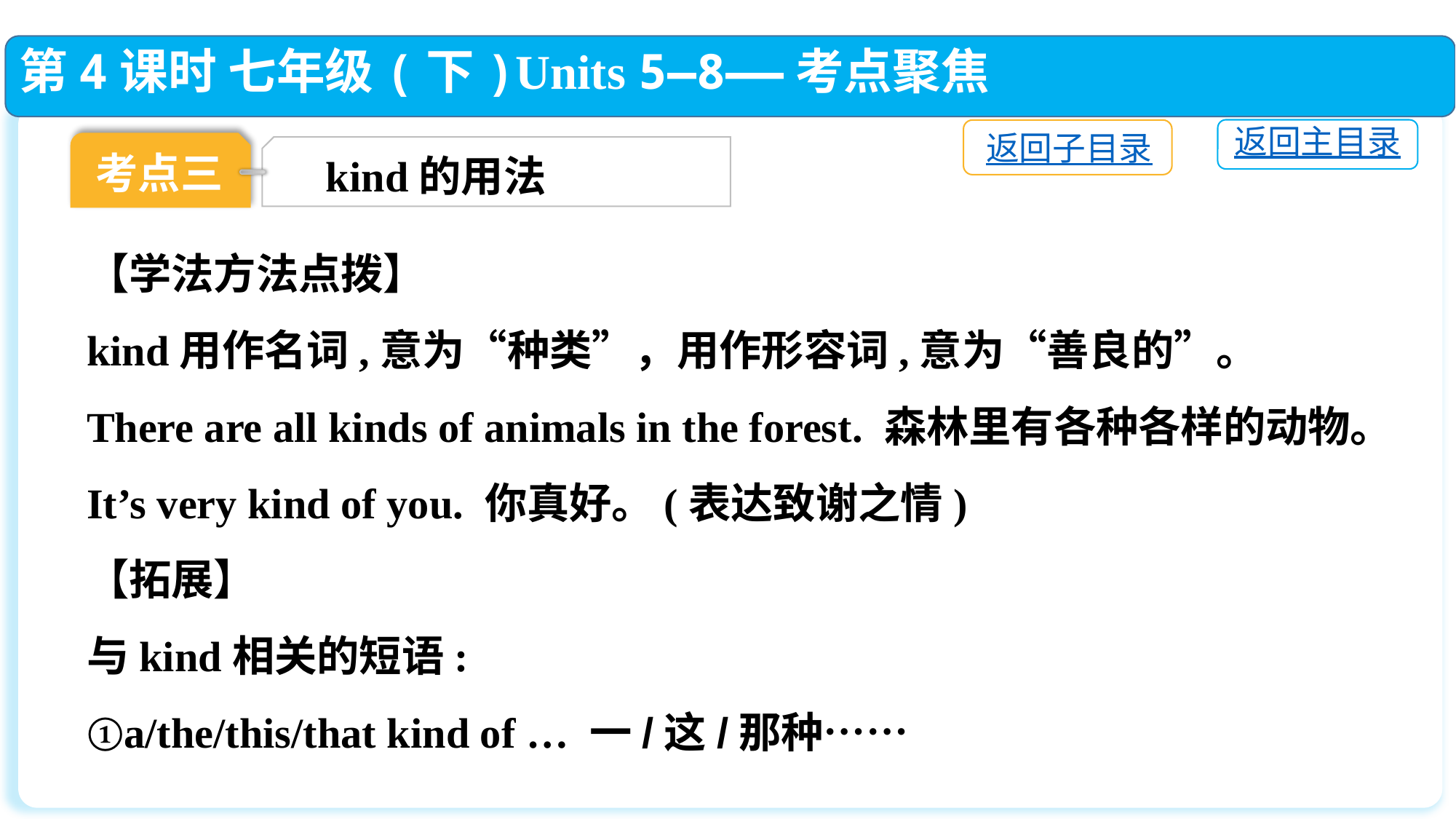

第4课时 七年级(下)Units 5—8——考点聚焦

返回主目录

返回子目录
考点三
kind的用法

【学法方法点拨】
kind用作名词,意为“种类”，用作形容词,意为“善良的”。
There are all kinds of animals in the forest. 森林里有各种各样的动物。
It’s very kind of you. 你真好。(表达致谢之情)
【拓展】
与kind相关的短语:
①a/the/this/that kind of … 一/这/那种……